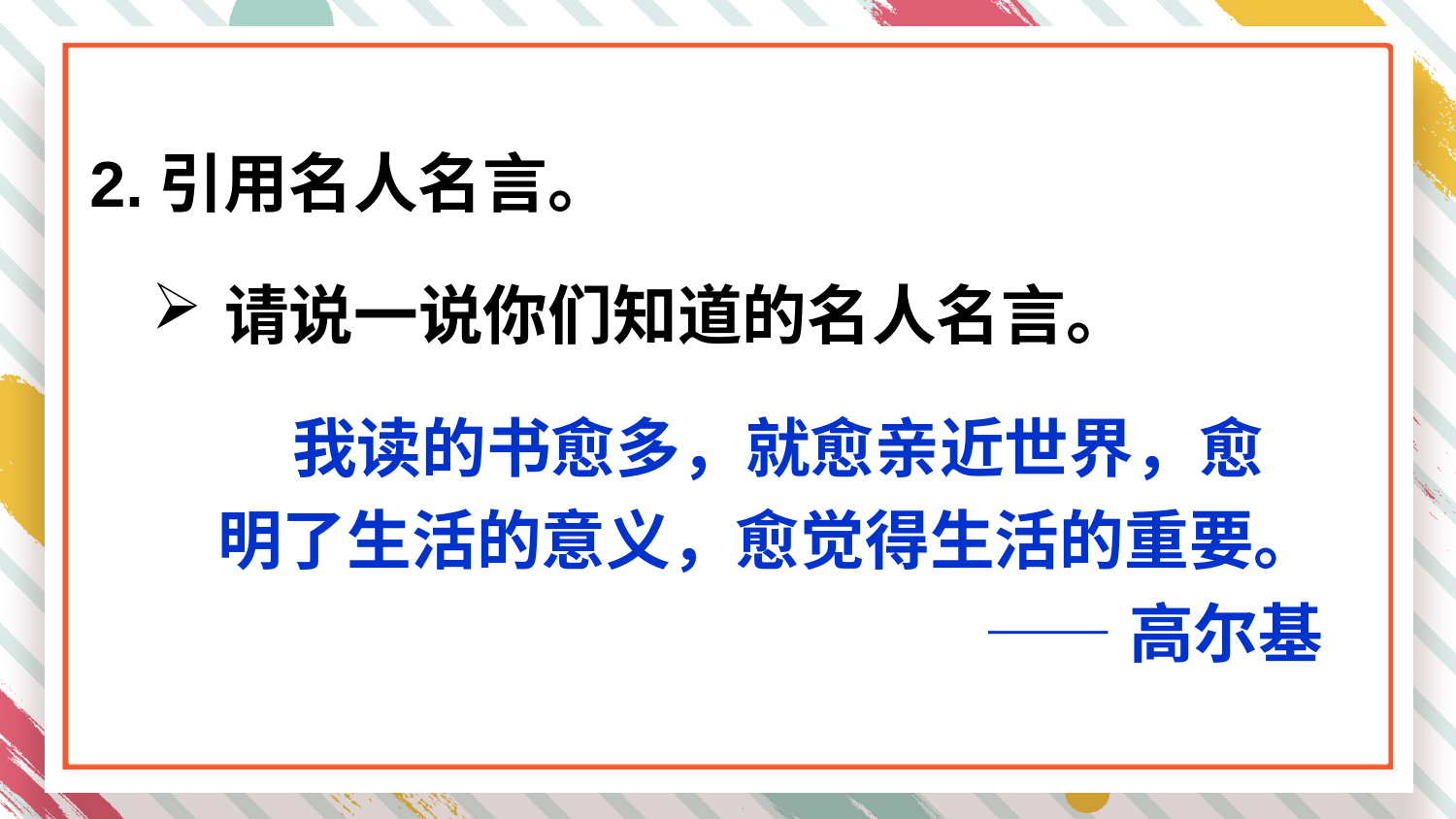

2.引用名人名言。
请说一说你们知道的名人名言。
    我读的书愈多，就愈亲近世界，愈明了生活的意义，愈觉得生活的重要。
——高尔基